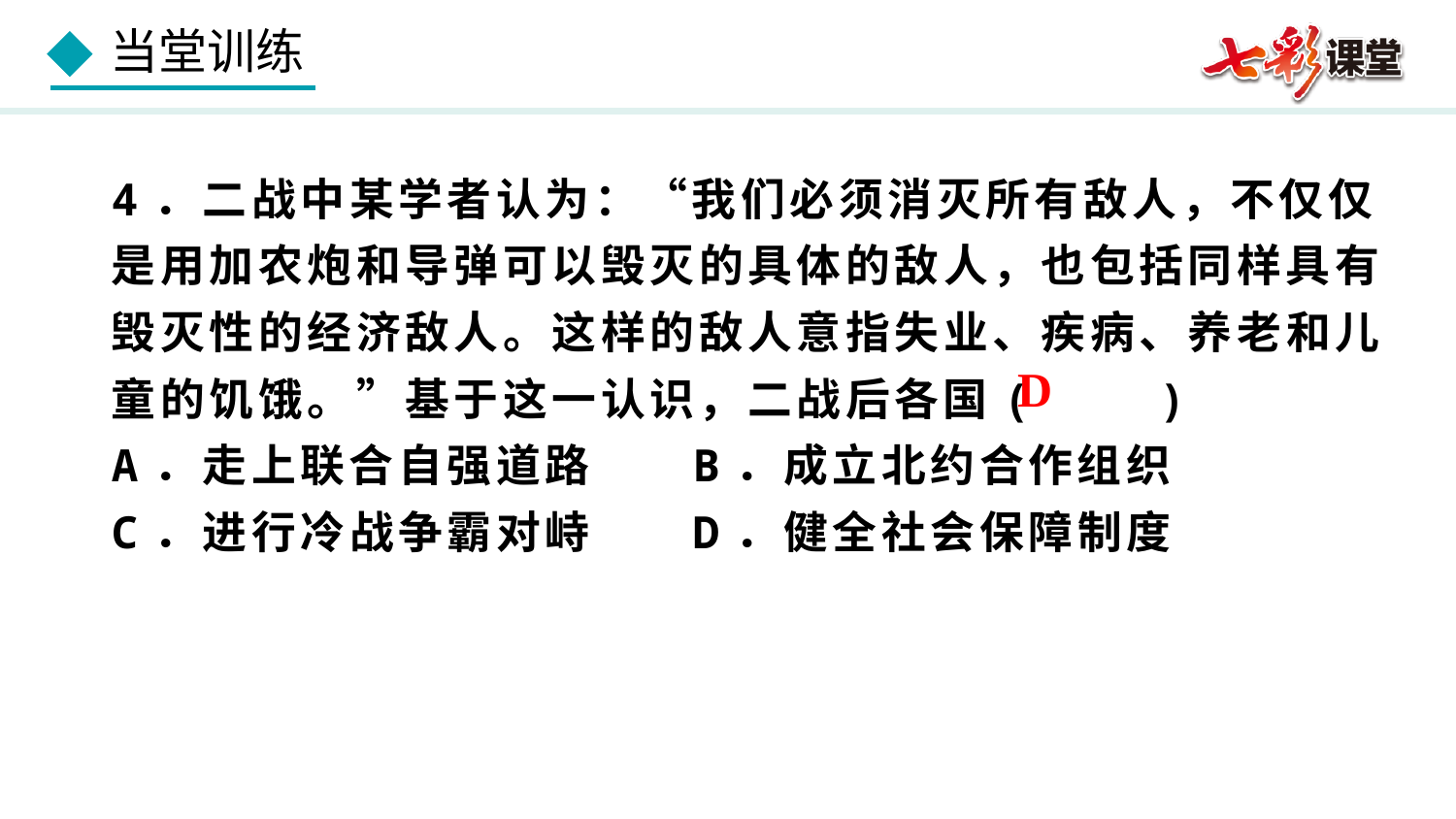

4．二战中某学者认为：“我们必须消灭所有敌人，不仅仅是用加农炮和导弹可以毁灭的具体的敌人，也包括同样具有毁灭性的经济敌人。这样的敌人意指失业、疾病、养老和儿童的饥饿。”基于这一认识，二战后各国(    )
A．走上联合自强道路      B．成立北约合作组织
C．进行冷战争霸对峙      D．健全社会保障制度
D